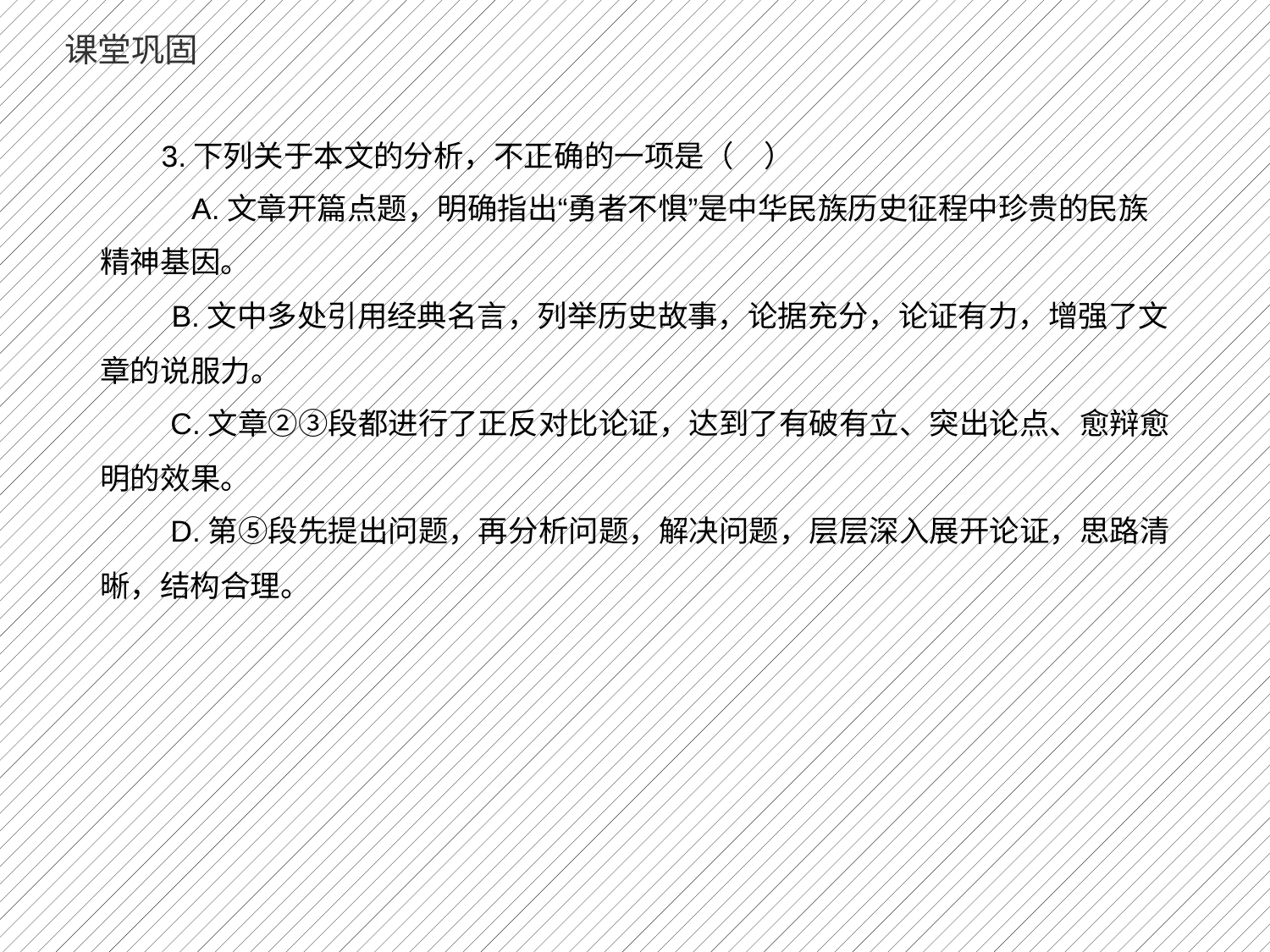

课堂巩固
3.下列关于本文的分析，不正确的一项是（　）
A.文章开篇点题，明确指出“勇者不惧”是中华民族历史征程中珍贵的民族
精神基因。
B.文中多处引用经典名言，列举历史故事，论据充分，论证有力，增强了文
章的说服力。
C.文章②③段都进行了正反对比论证，达到了有破有立、突出论点、愈辩愈
明的效果。
D.第⑤段先提出问题，再分析问题，解决问题，层层深入展开论证，思路清
晰，结构合理。